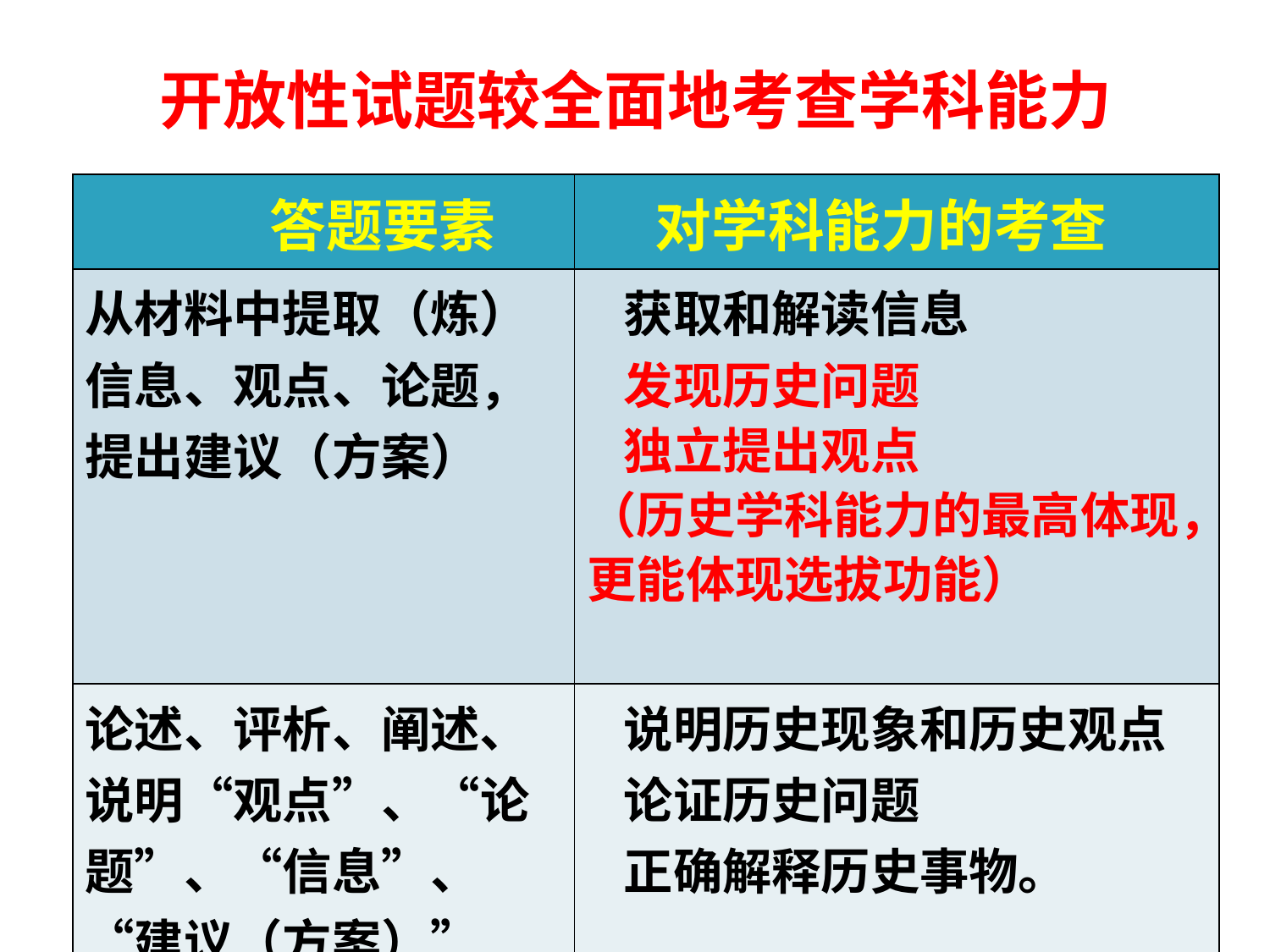

开放性试题较全面地考查学科能力
| 答题要素 | 对学科能力的考查 |
| --- | --- |
| 从材料中提取（炼）信息、观点、论题，提出建议（方案） | 获取和解读信息 发现历史问题 独立提出观点 （历史学科能力的最高体现， 更能体现选拔功能） |
| 论述、评析、阐述、说明“观点”、“论题”、“信息”、“建议（方案）” | 说明历史现象和历史观点 论证历史问题 正确解释历史事物。 |